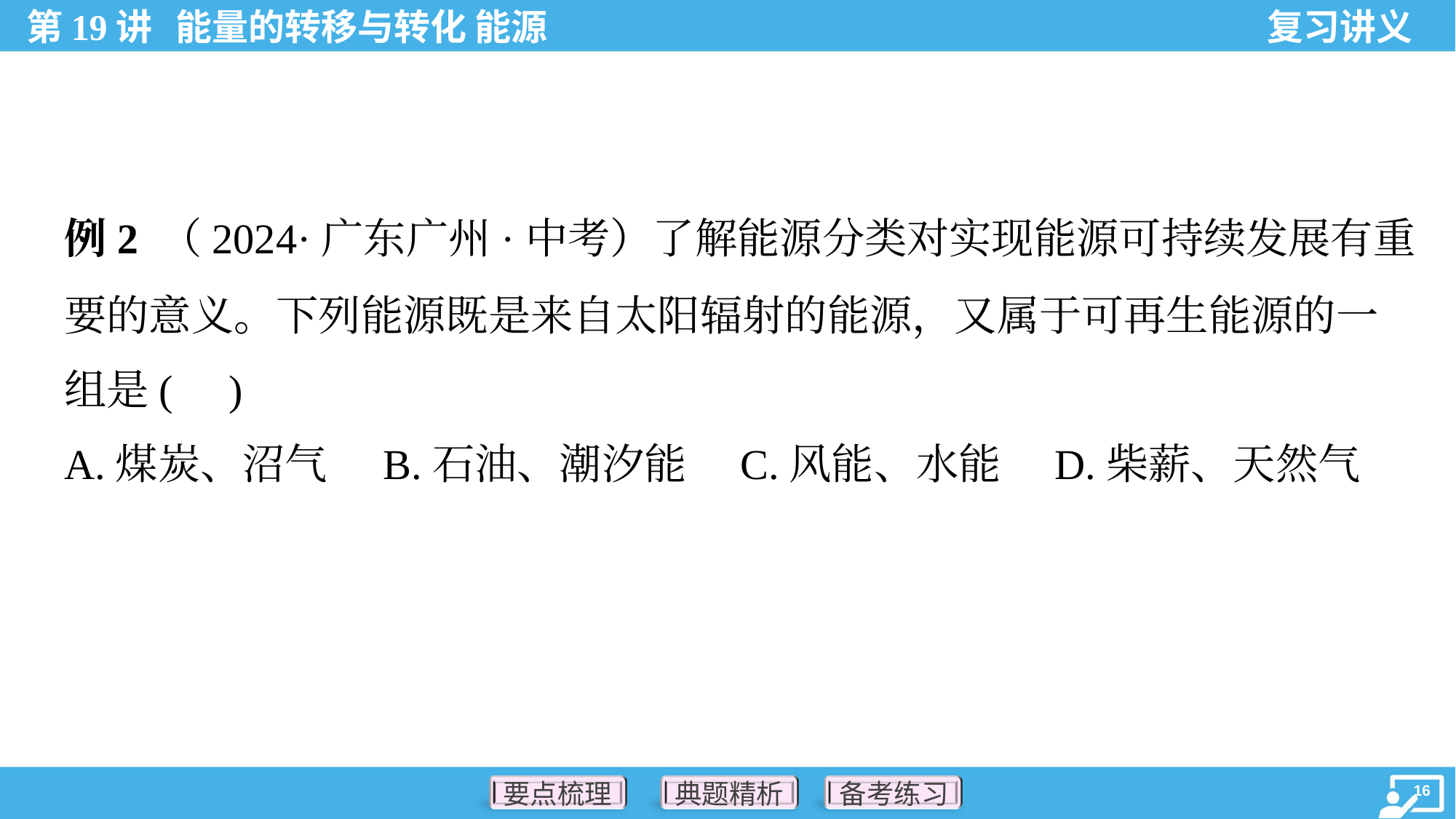

例2 （2024·广东广州·中考）了解能源分类对实现能源可持续发展有重
要的意义。下列能源既是来自太阳辐射的能源，又属于可再生能源的一
组是(     )
A.煤炭、沼气	B.石油、潮汐能	C.风能、水能	D.柴薪、天然气